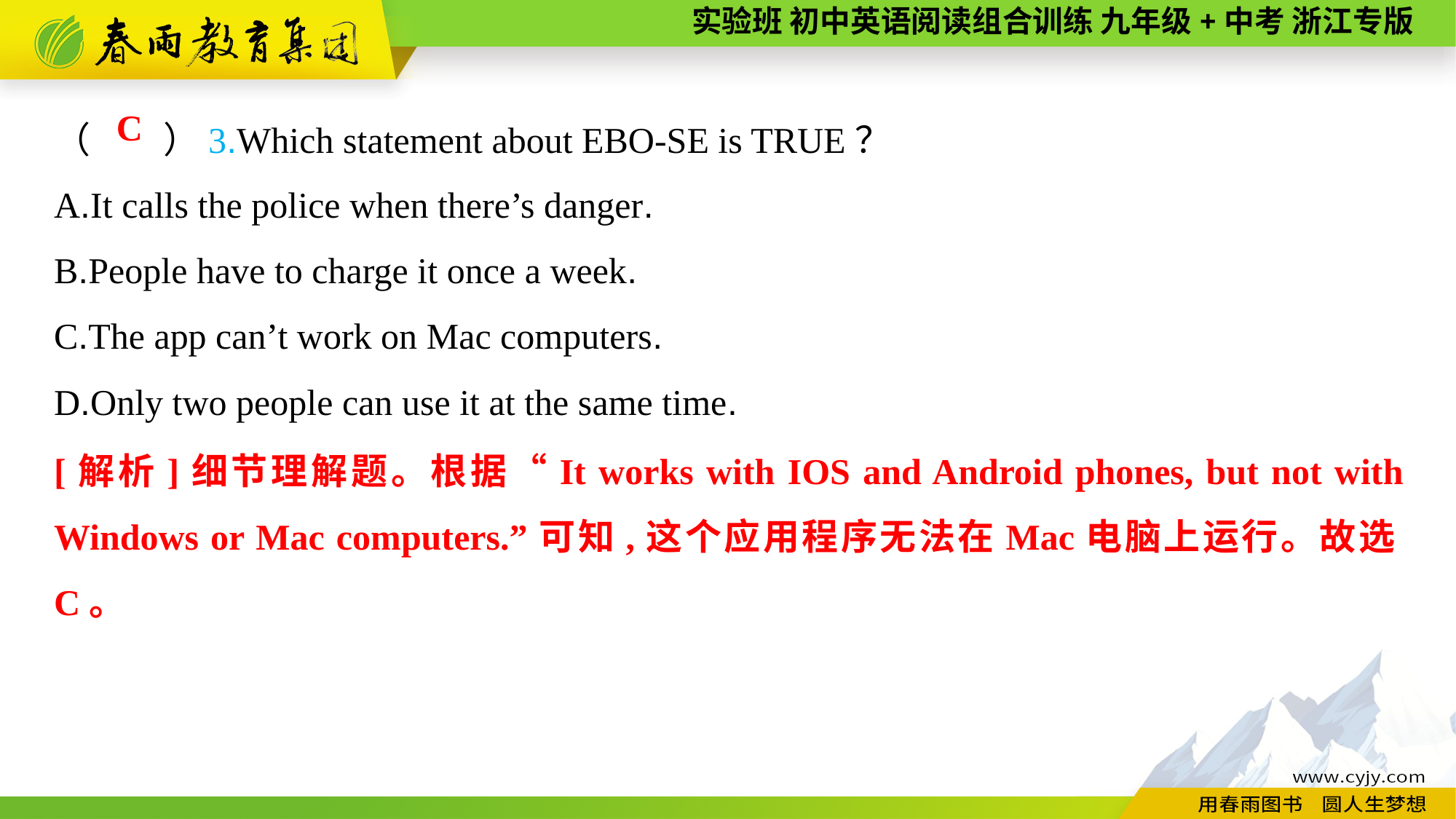

（　　）3.Which statement about EBO-SE is TRUE？
A.It calls the police when there’s danger.
B.People have to charge it once a week.
C.The app can’t work on Mac computers.
D.Only two people can use it at the same time.
C
[解析]细节理解题。根据“It works with IOS and Android phones, but not with Windows or Mac computers.”可知,这个应用程序无法在Mac电脑上运行。故选C。